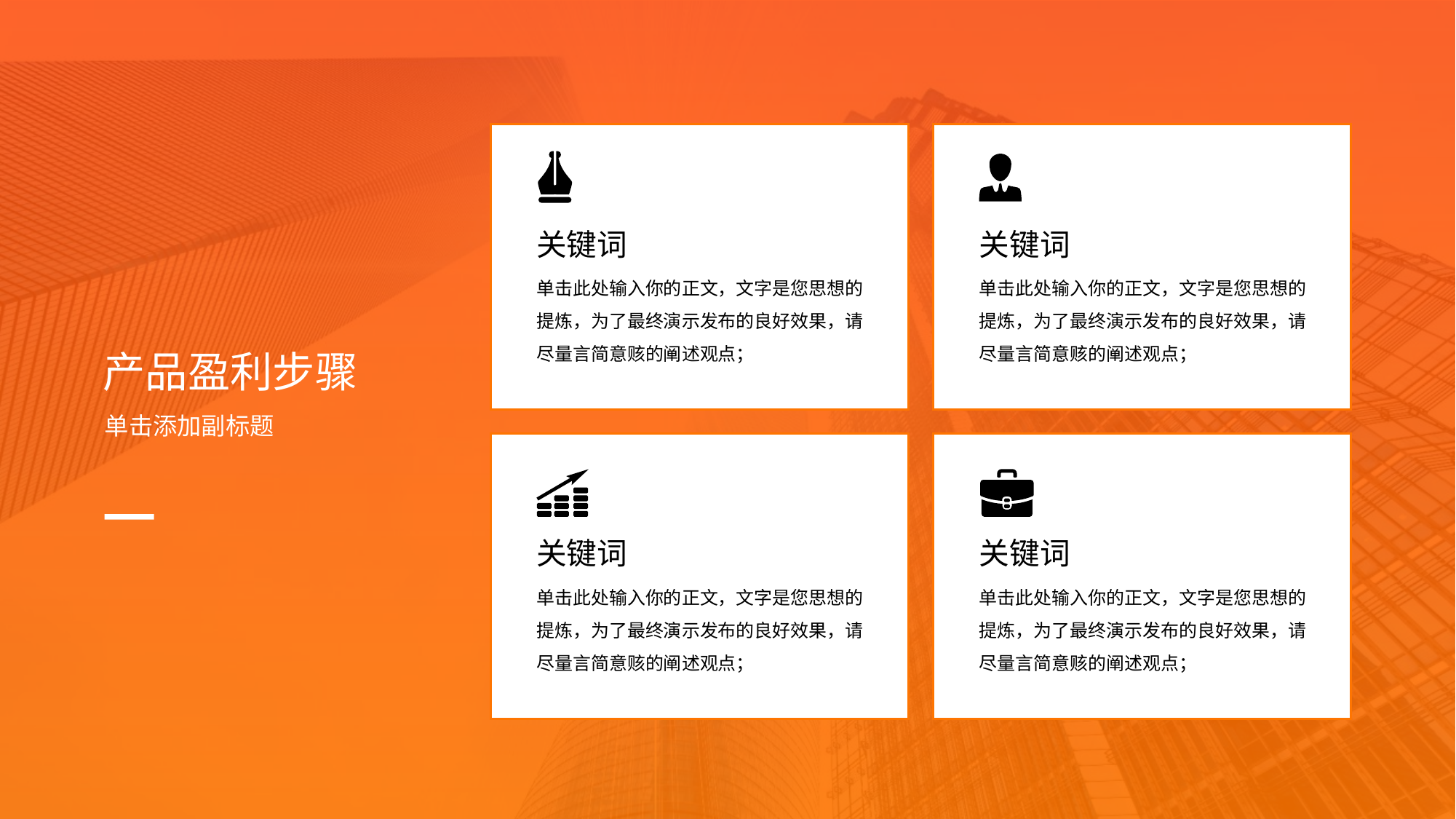

关键词
关键词
单击此处输入你的正文，文字是您思想的提炼，为了最终演示发布的良好效果，请尽量言简意赅的阐述观点；
单击此处输入你的正文，文字是您思想的提炼，为了最终演示发布的良好效果，请尽量言简意赅的阐述观点；
产品盈利步骤
单击添加副标题

关键词
关键词
单击此处输入你的正文，文字是您思想的提炼，为了最终演示发布的良好效果，请尽量言简意赅的阐述观点；
单击此处输入你的正文，文字是您思想的提炼，为了最终演示发布的良好效果，请尽量言简意赅的阐述观点；